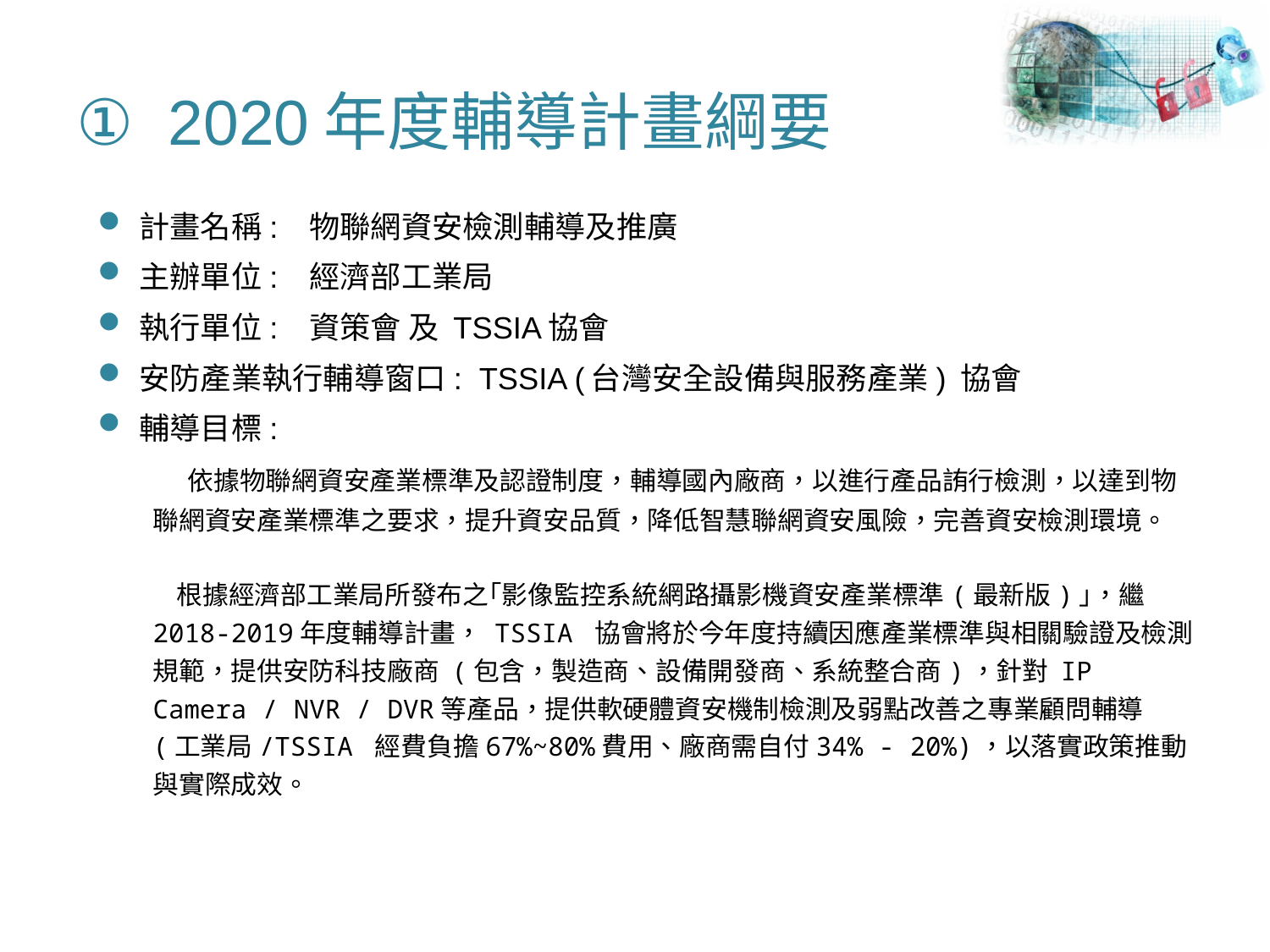

# ①  2020年度輔導計畫綱要
計畫名稱:   物聯網資安檢測輔導及推廣
主辦單位:   經濟部工業局
執行單位:   資策會 及 TSSIA協會
安防產業執行輔導窗口:  TSSIA (台灣安全設備與服務產業) 協會
輔導目標:
    依據物聯網資安產業標準及認證制度，輔導國內廠商，以進行產品詴行檢測，以達到物聯網資安產業標準之要求，提升資安品質，降低智慧聯網資安風險，完善資安檢測環境。
    根據經濟部工業局所發布之｢影像監控系統網路攝影機資安產業標準(最新版)｣，繼2018-2019年度輔導計畫， TSSIA 協會將於今年度持續因應產業標準與相關驗證及檢測規範，提供安防科技廠商 (包含，製造商、設備開發商、系統整合商)，針對 IP Camera / NVR / DVR等產品，提供軟硬體資安機制檢測及弱點改善之專業顧問輔導(工業局/TSSIA 經費負擔67%~80%費用、廠商需自付34% - 20%)，以落實政策推動與實際成效。